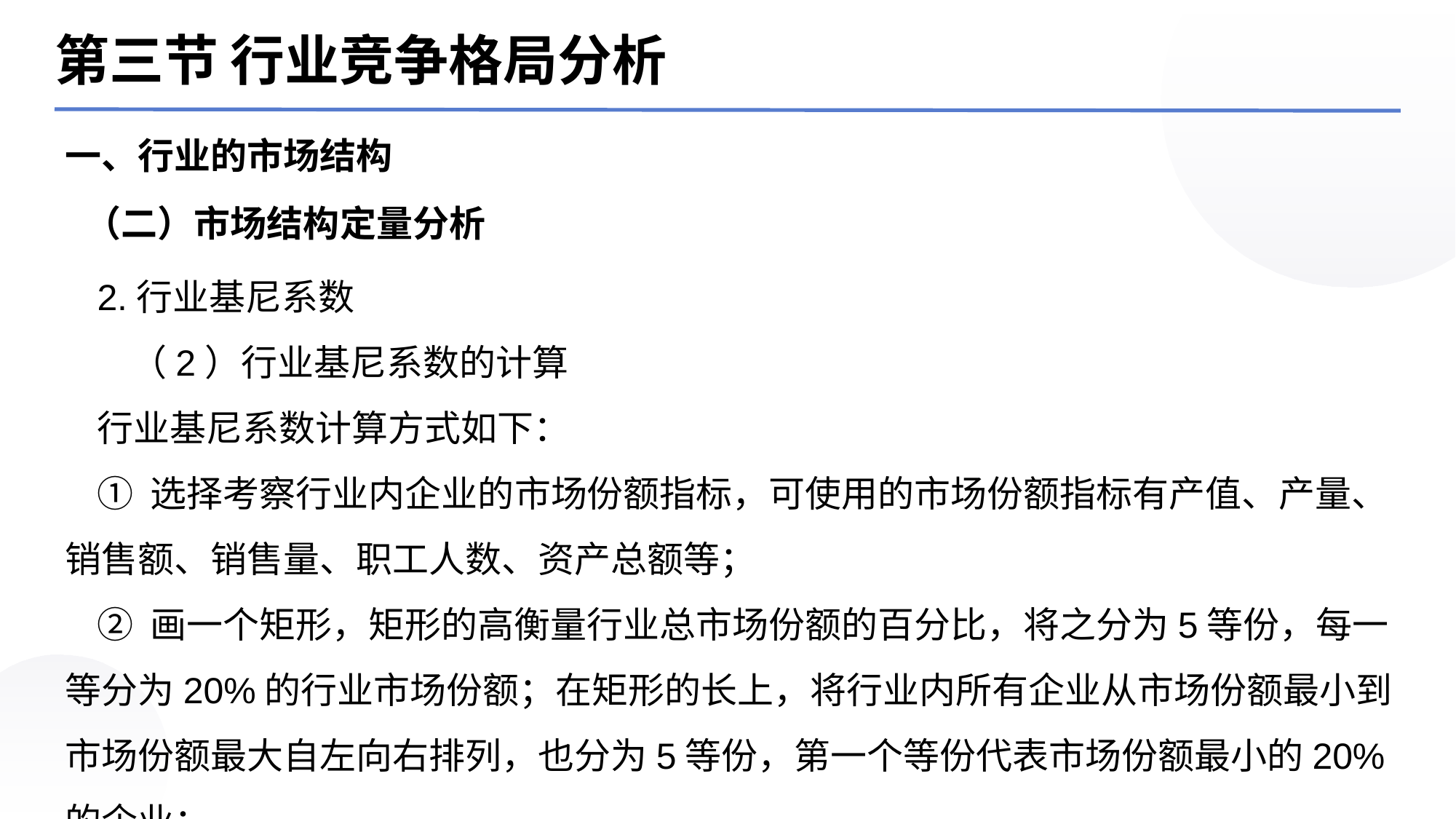

第三节 行业竞争格局分析
一、行业的市场结构
（二）市场结构定量分析
2.行业基尼系数
   （2）行业基尼系数的计算
行业基尼系数计算方式如下：
① 选择考察行业内企业的市场份额指标，可使用的市场份额指标有产值、产量、销售额、销售量、职工人数、资产总额等；
② 画一个矩形，矩形的高衡量行业总市场份额的百分比，将之分为5等份，每一等分为20%的行业市场份额；在矩形的长上，将行业内所有企业从市场份额最小到市场份额最大自左向右排列，也分为5等份，第一个等份代表市场份额最小的20%的企业；